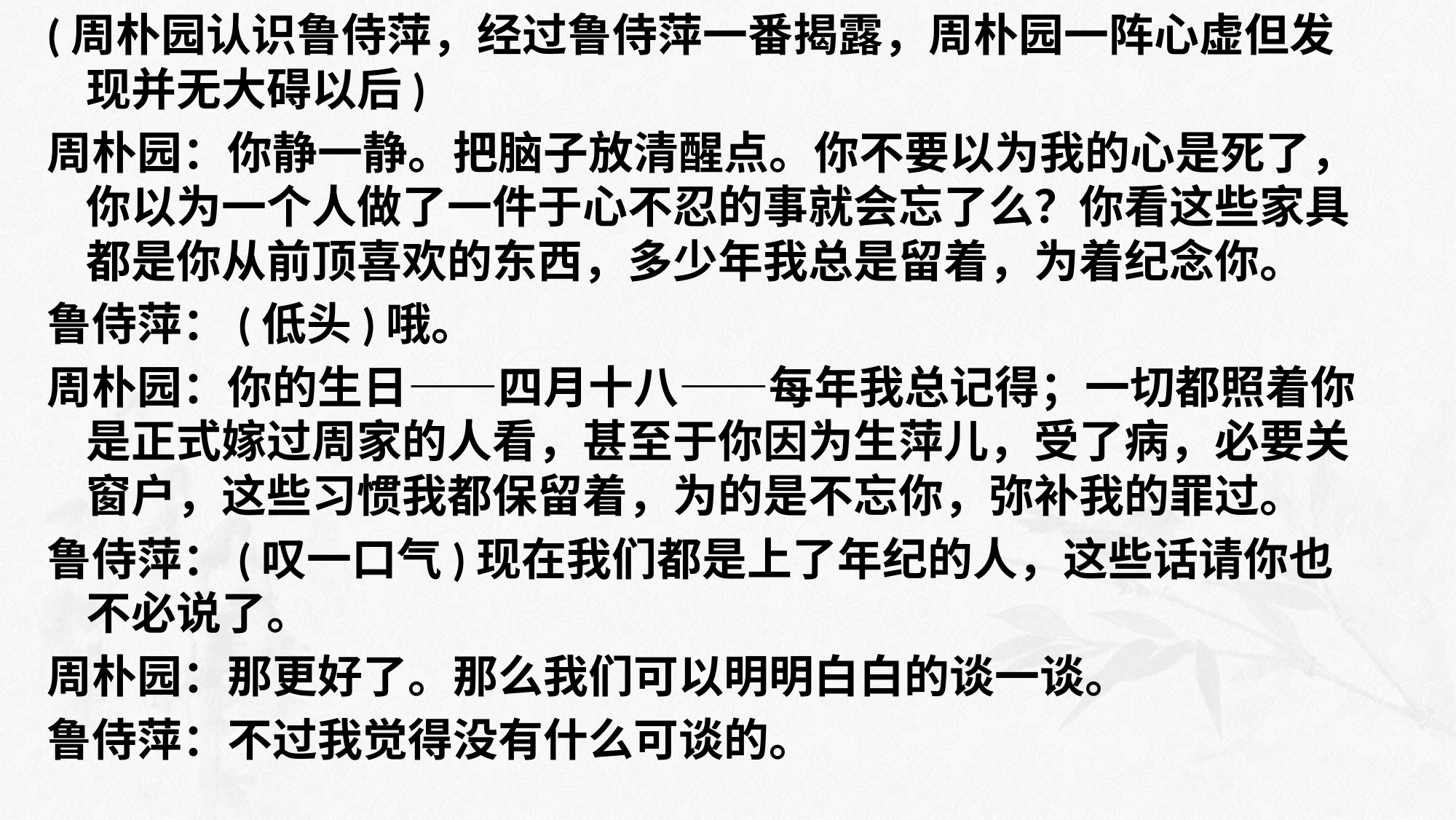

(周朴园认识鲁侍萍，经过鲁侍萍一番揭露，周朴园一阵心虚但发现并无大碍以后)
周朴园：你静一静。把脑子放清醒点。你不要以为我的心是死了，你以为一个人做了一件于心不忍的事就会忘了么？你看这些家具都是你从前顶喜欢的东西，多少年我总是留着，为着纪念你。
鲁侍萍：(低头)哦。
周朴园：你的生日——四月十八——每年我总记得；一切都照着你是正式嫁过周家的人看，甚至于你因为生萍儿，受了病，必要关窗户，这些习惯我都保留着，为的是不忘你，弥补我的罪过。
鲁侍萍：(叹一口气)现在我们都是上了年纪的人，这些话请你也不必说了。
周朴园：那更好了。那么我们可以明明白白的谈一谈。
鲁侍萍：不过我觉得没有什么可谈的。
#